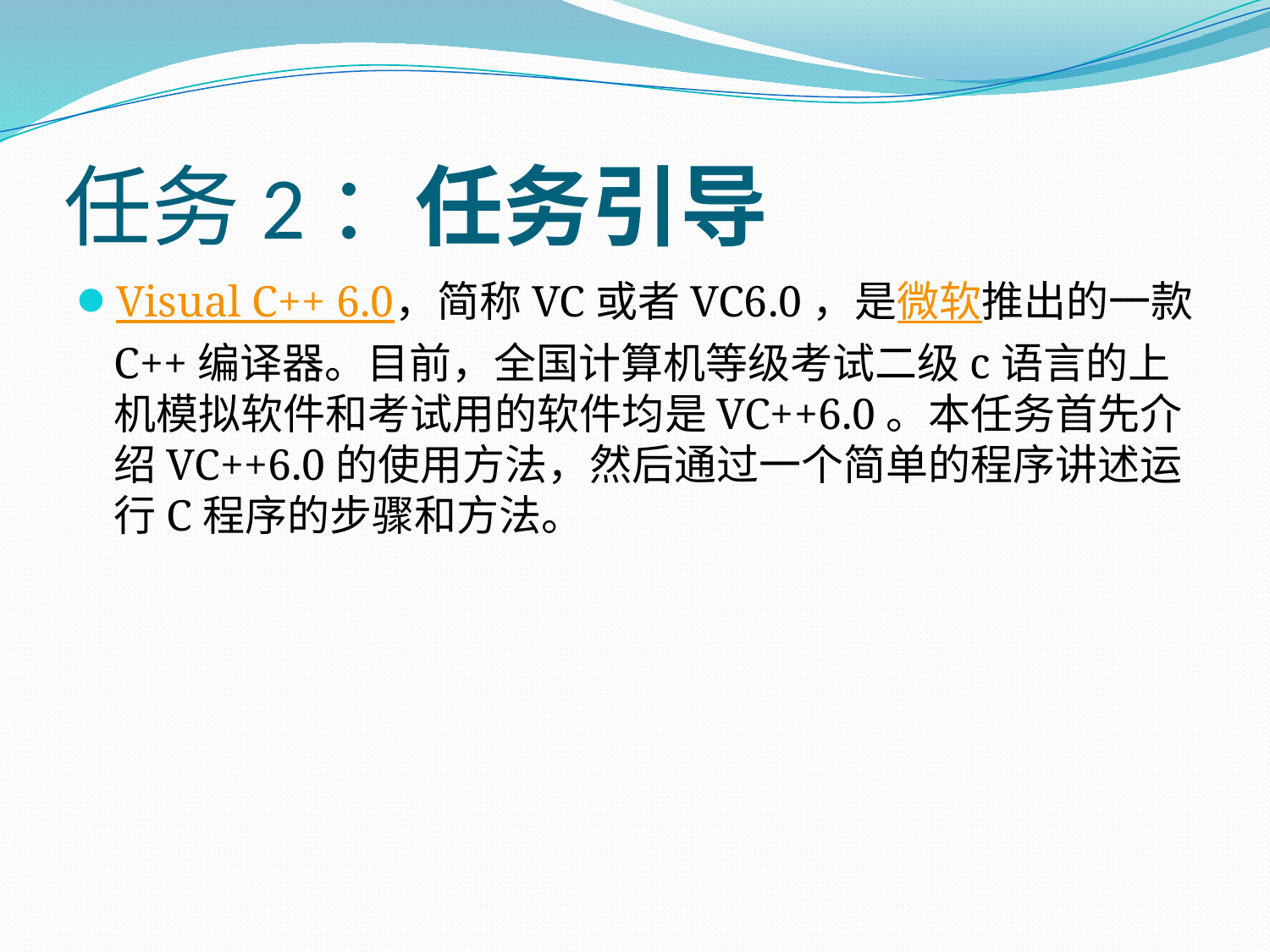

# 任务2：任务引导
Visual C++ 6.0，简称VC或者VC6.0，是微软推出的一款C++编译器。目前，全国计算机等级考试二级c语言的上机模拟软件和考试用的软件均是VC++6.0。本任务首先介绍VC++6.0的使用方法，然后通过一个简单的程序讲述运行C程序的步骤和方法。